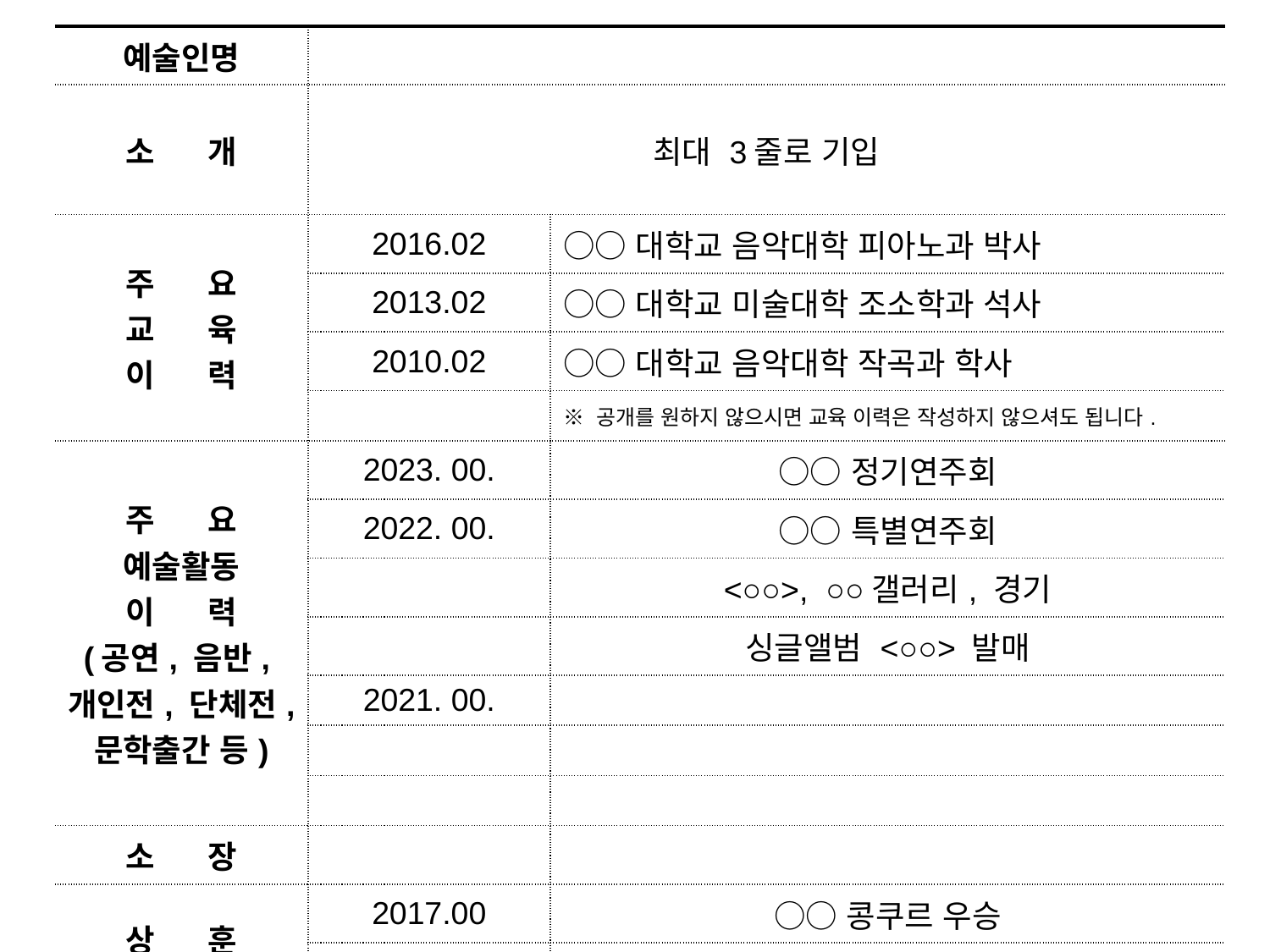

| 예술인명 |  |  |
| --- | --- | --- |
| 소 개 | 최대 3줄로 기입 |  |
| 주 요 교 육 이 력 | 2016.02 | ○○대학교 음악대학 피아노과 박사 |
|  | 2013.02 | ○○대학교 미술대학 조소학과 석사 |
|  | 2010.02 | ○○대학교 음악대학 작곡과 학사 |
|  |  | ※ 공개를 원하지 않으시면 교육 이력은 작성하지 않으셔도 됩니다. |
| 주 요 예술활동 이 력 (공연, 음반, 개인전, 단체전, 문학출간 등) | 2023. 00. | ○○정기연주회 |
|  | 2022. 00. | ○○특별연주회 |
|  |  | <○○>, ○○갤러리, 경기 |
|  |  | 싱글앨범 <○○> 발매 |
|  | 2021. 00. |  |
|  |  |  |
|  |  |  |
| 소 장 |  |  |
| 상 훈 | 2017.00 | ○○콩쿠르 우승 |
|  |  |  |